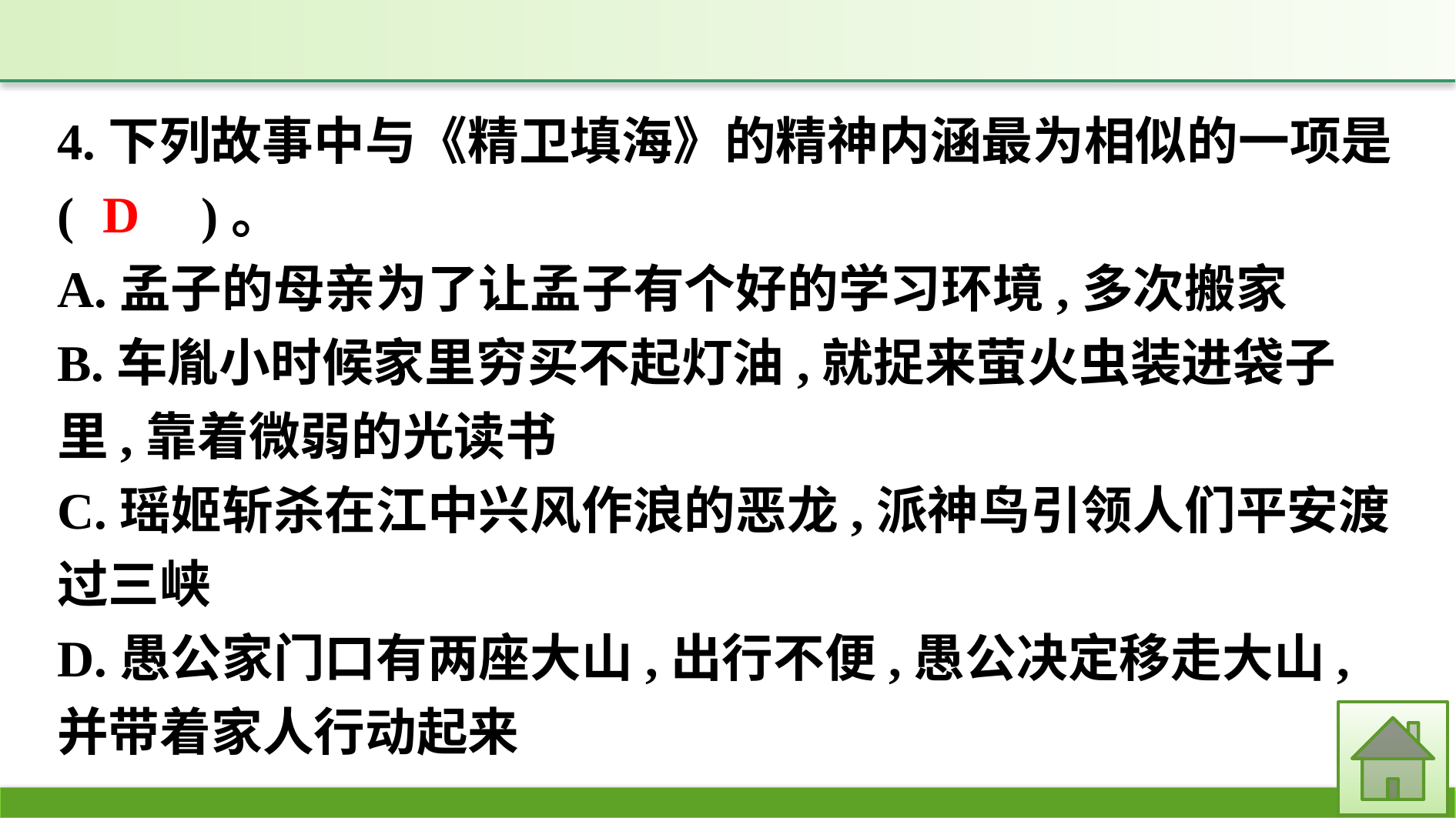

4.下列故事中与《精卫填海》的精神内涵最为相似的一项是(　　)。
A.孟子的母亲为了让孟子有个好的学习环境,多次搬家
B.车胤小时候家里穷买不起灯油,就捉来萤火虫装进袋子里,靠着微弱的光读书
C.瑶姬斩杀在江中兴风作浪的恶龙,派神鸟引领人们平安渡过三峡
D.愚公家门口有两座大山,出行不便,愚公决定移走大山,并带着家人行动起来
D